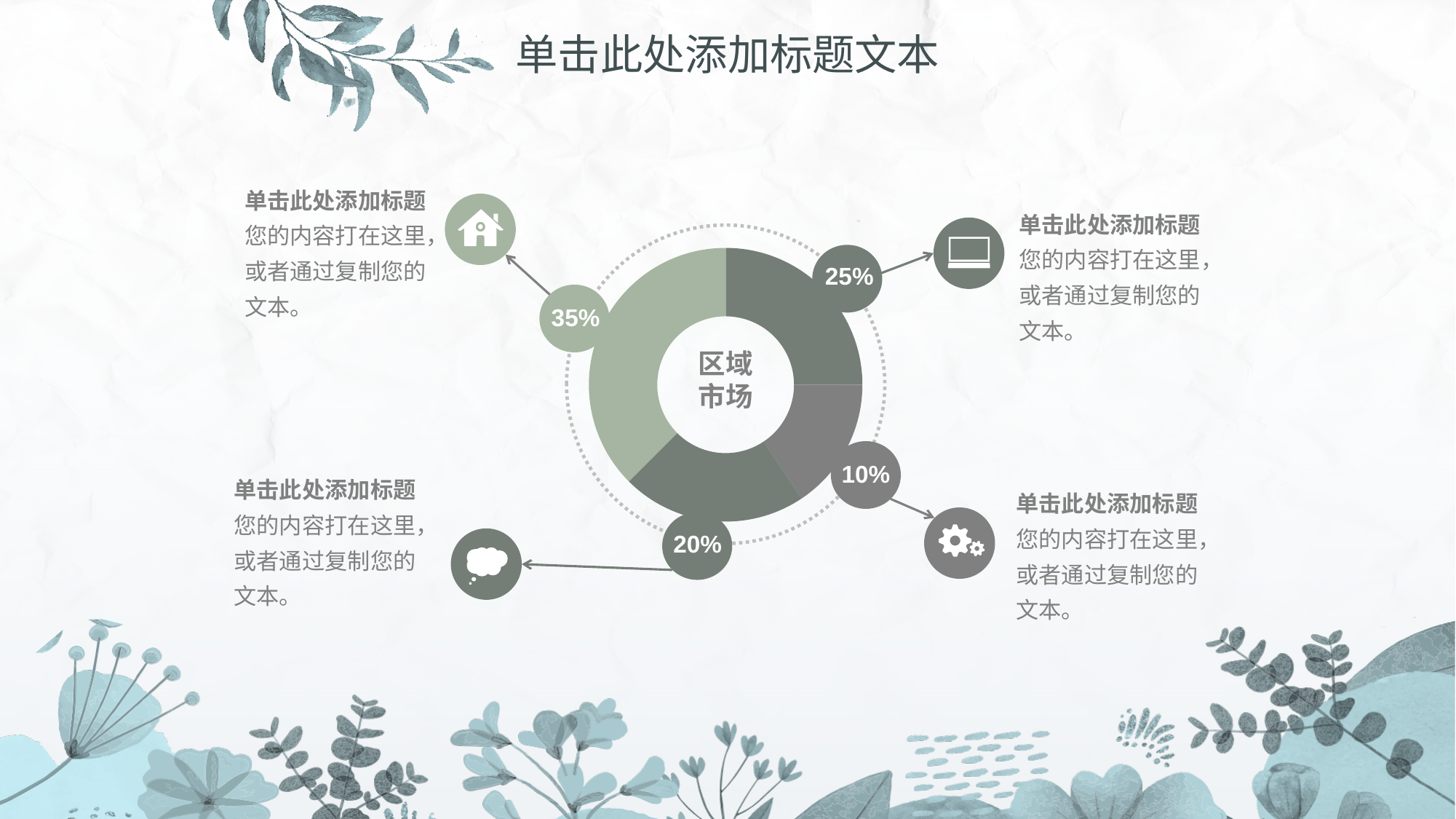

# 单击此处添加标题文本
单击此处添加标题
您的内容打在这里，或者通过复制您的文本。

35%
单击此处添加标题
您的内容打在这里，或者通过复制您的文本。

25%

### Chart

| Category | Sales |
|---|---|
| 1st Qtr | 8.0 |
| 2nd Qtr | 5.0 |
| 3rd Qtr | 7.0 |
| 4th Qtr | 12.0 |
区域
市场

10%

单击此处添加标题
您的内容打在这里，或者通过复制您的文本。
单击此处添加标题
您的内容打在这里，或者通过复制您的文本。

20%